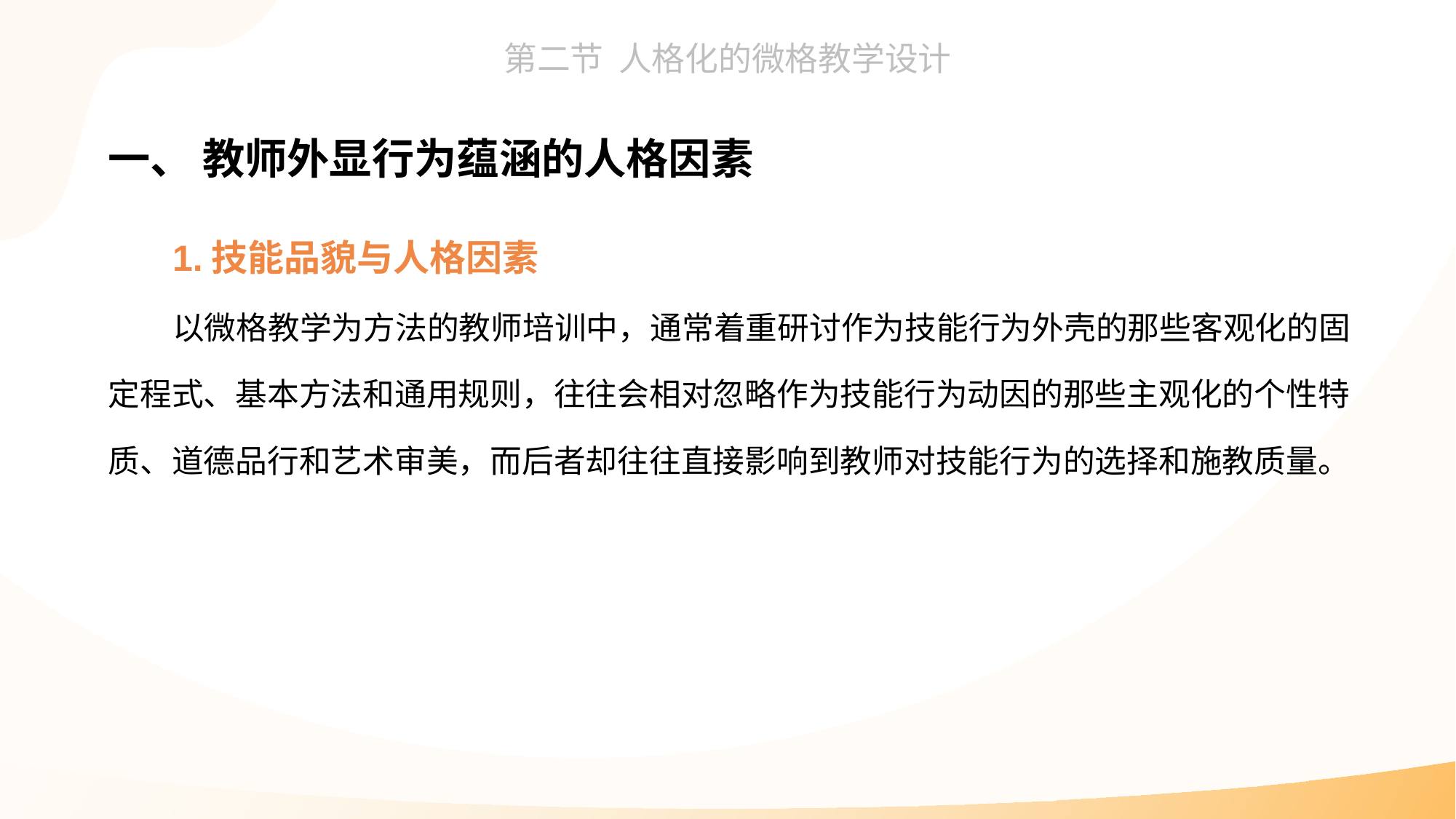

一、 教师外显行为蕴涵的人格因素
1.技能品貌与人格因素
以微格教学为方法的教师培训中，通常着重研讨作为技能行为外壳的那些客观化的固定程式、基本方法和通用规则，往往会相对忽略作为技能行为动因的那些主观化的个性特质、道德品行和艺术审美，而后者却往往直接影响到教师对技能行为的选择和施教质量。